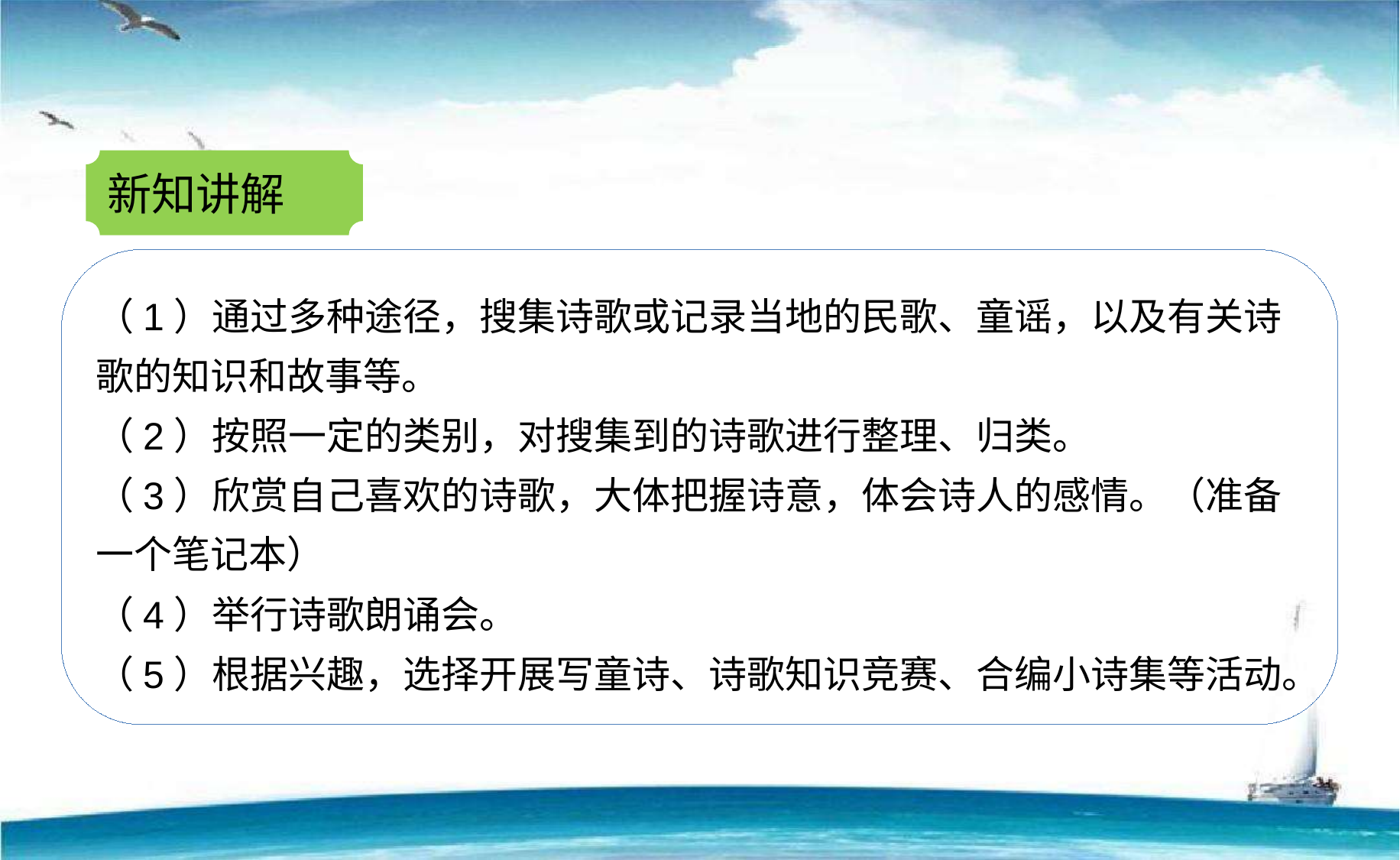

新知讲解

（1）通过多种途径，搜集诗歌或记录当地的民歌、童谣，以及有关诗歌的知识和故事等。
（2）按照一定的类别，对搜集到的诗歌进行整理、归类。
（3）欣赏自己喜欢的诗歌，大体把握诗意，体会诗人的感情。（准备一个笔记本）
（4）举行诗歌朗诵会。
（5）根据兴趣，选择开展写童诗、诗歌知识竞赛、合编小诗集等活动。